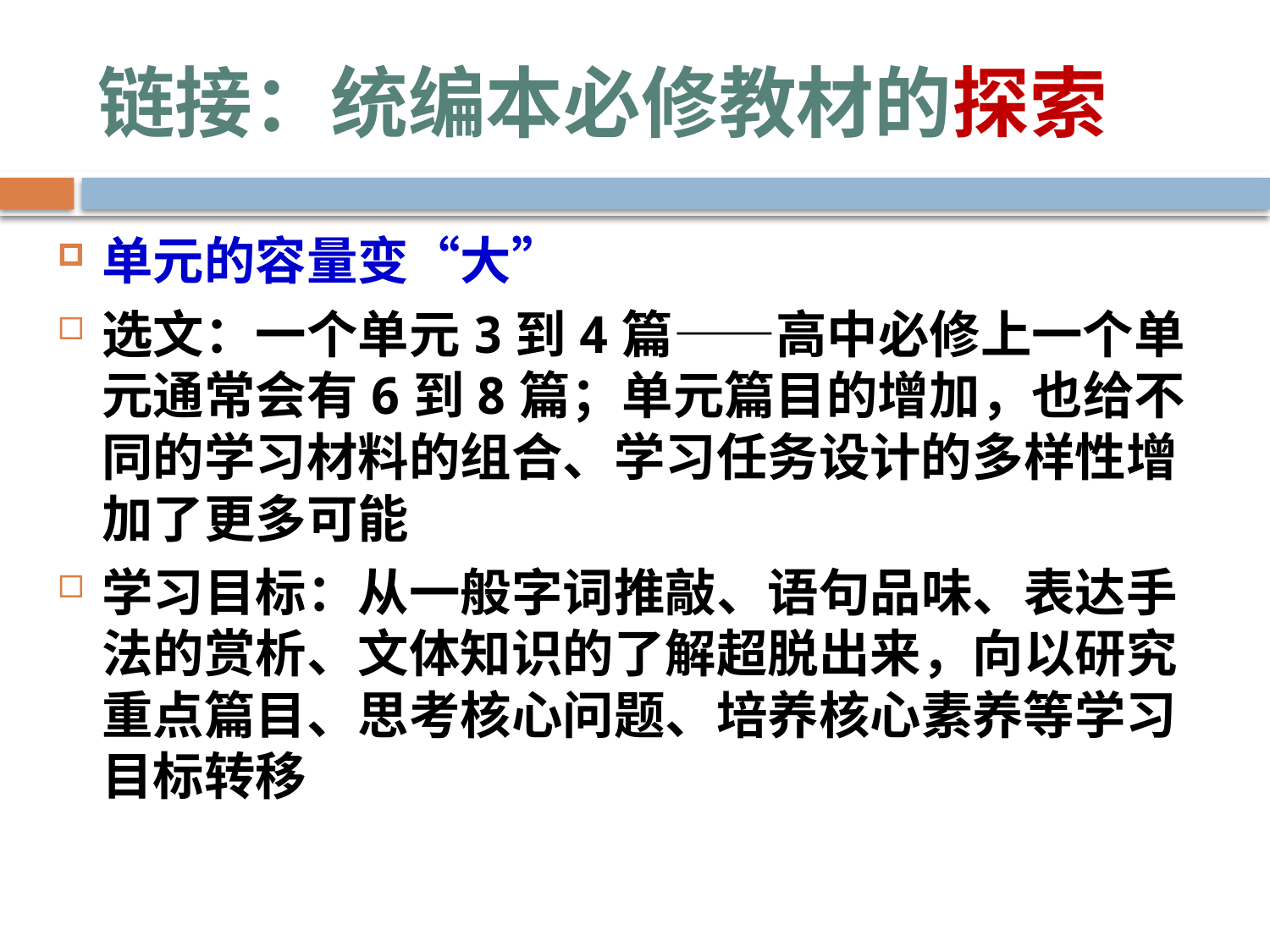

# 链接：统编本必修教材的探索
单元的容量变“大”
选文：一个单元3到4篇——高中必修上一个单元通常会有6到8篇；单元篇目的增加，也给不同的学习材料的组合、学习任务设计的多样性增加了更多可能
学习目标：从一般字词推敲、语句品味、表达手法的赏析、文体知识的了解超脱出来，向以研究重点篇目、思考核心问题、培养核心素养等学习目标转移